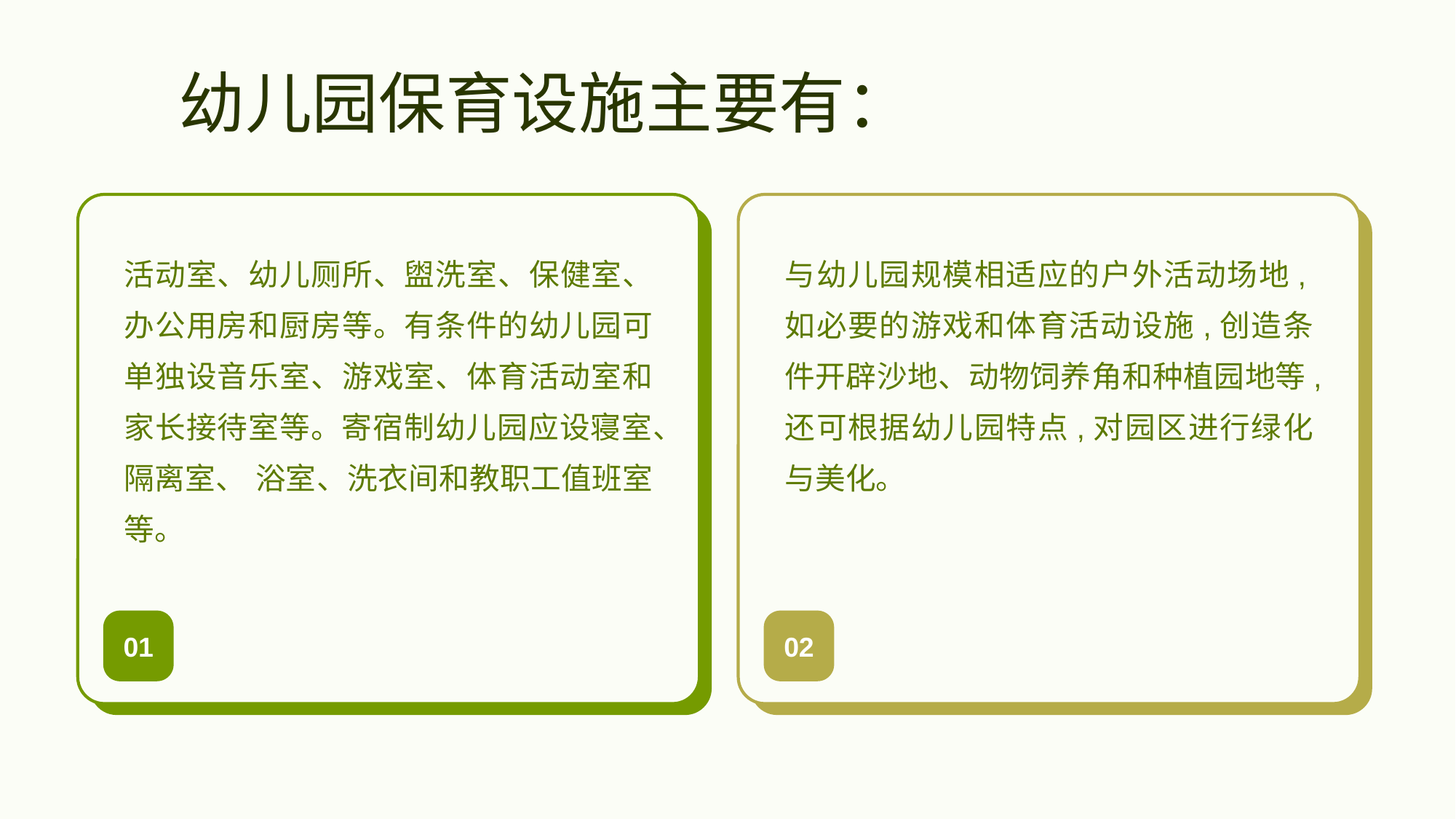

活动室、幼儿厕所、盥洗室、保健室、办公用房和厨房等。有条件的幼儿园可单独设音乐室、游戏室、体育活动室和家长接待室等。寄宿制幼儿园应设寝室、隔离室、 浴室、洗衣间和教职工值班室等。
与幼儿园规模相适应的户外活动场地,如必要的游戏和体育活动设施,创造条件开辟沙地、动物饲养角和种植园地等,还可根据幼儿园特点,对园区进行绿化与美化。

01
02
# 幼儿园保育设施主要有：